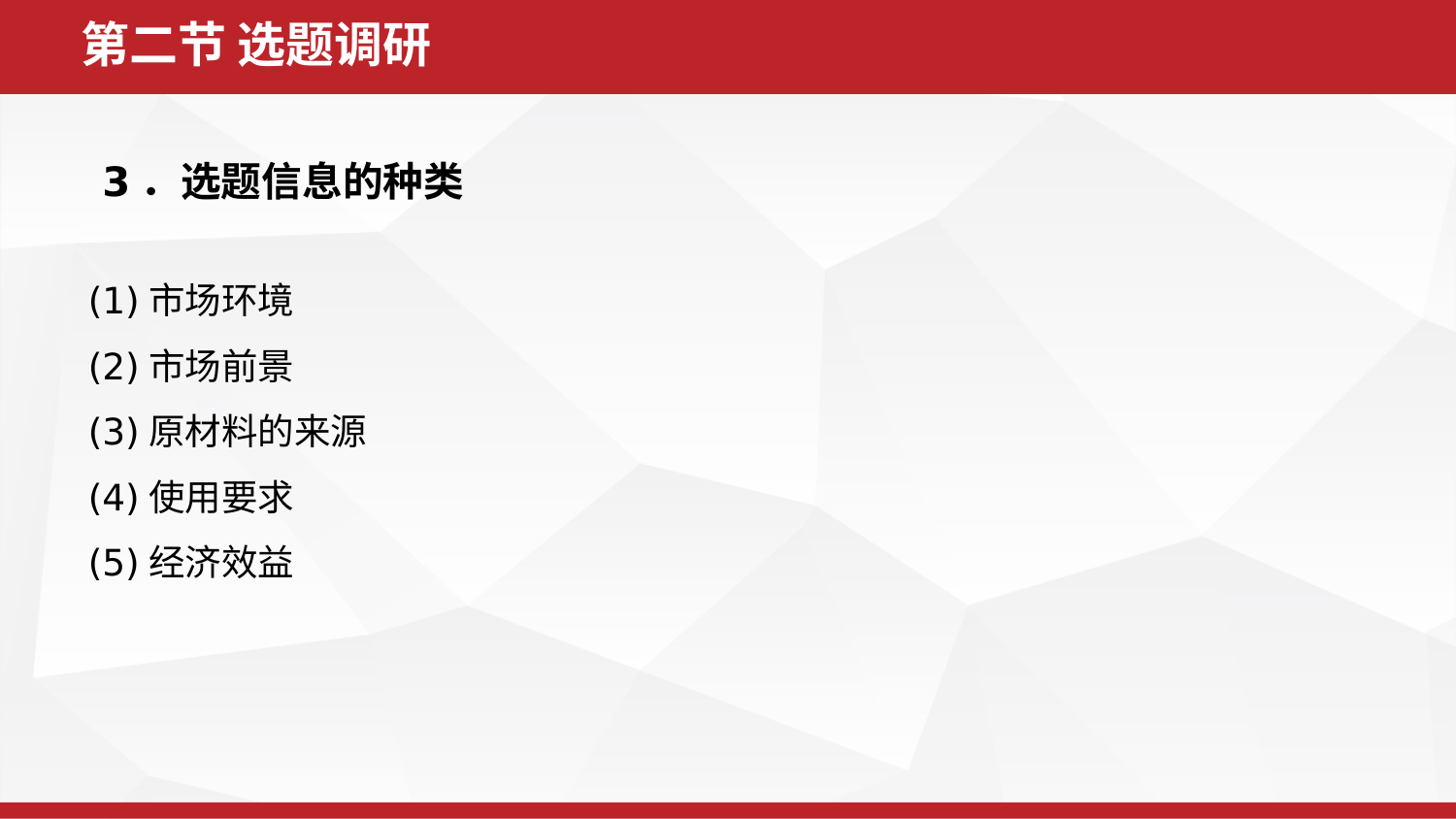

第二节 选题调研
 3．选题信息的种类
(1)市场环境
(2)市场前景
(3)原材料的来源
(4)使用要求
(5)经济效益